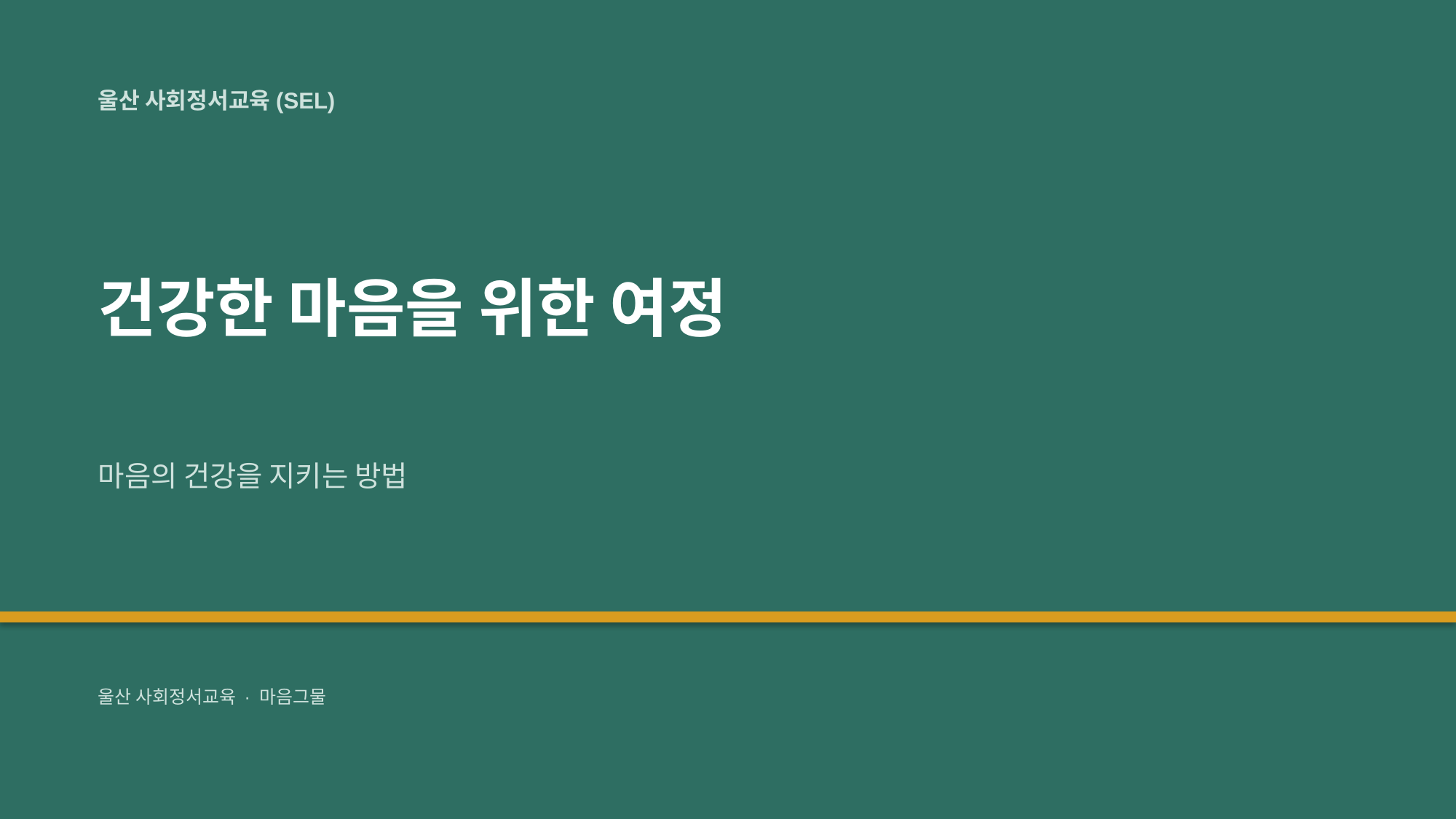

울산 사회정서교육(SEL)
건강한 마음을 위한 여정
마음의 건강을 지키는 방법

울산 사회정서교육 · 마음그물